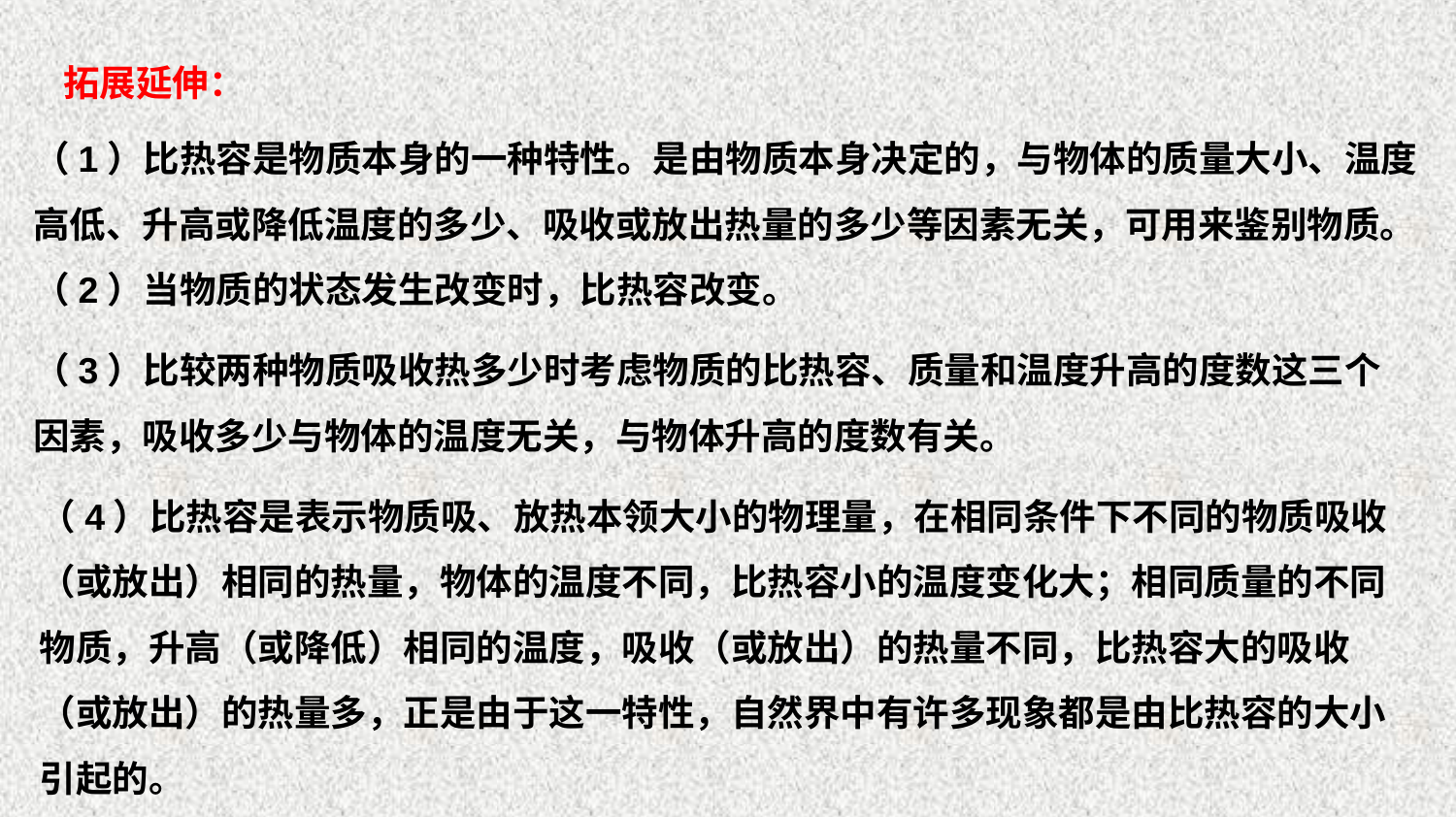

拓展延伸：
（1）比热容是物质本身的一种特性。是由物质本身决定的，与物体的质量大小、温度
高低、升高或降低温度的多少、吸收或放出热量的多少等因素无关，可用来鉴别物质。
（2）当物质的状态发生改变时，比热容改变。
（3）比较两种物质吸收热多少时考虑物质的比热容、质量和温度升高的度数这三个因素，吸收多少与物体的温度无关，与物体升高的度数有关。
（4）比热容是表示物质吸、放热本领大小的物理量，在相同条件下不同的物质吸收（或放出）相同的热量，物体的温度不同，比热容小的温度变化大；相同质量的不同物质，升高（或降低）相同的温度，吸收（或放出）的热量不同，比热容大的吸收（或放出）的热量多，正是由于这一特性，自然界中有许多现象都是由比热容的大小引起的。